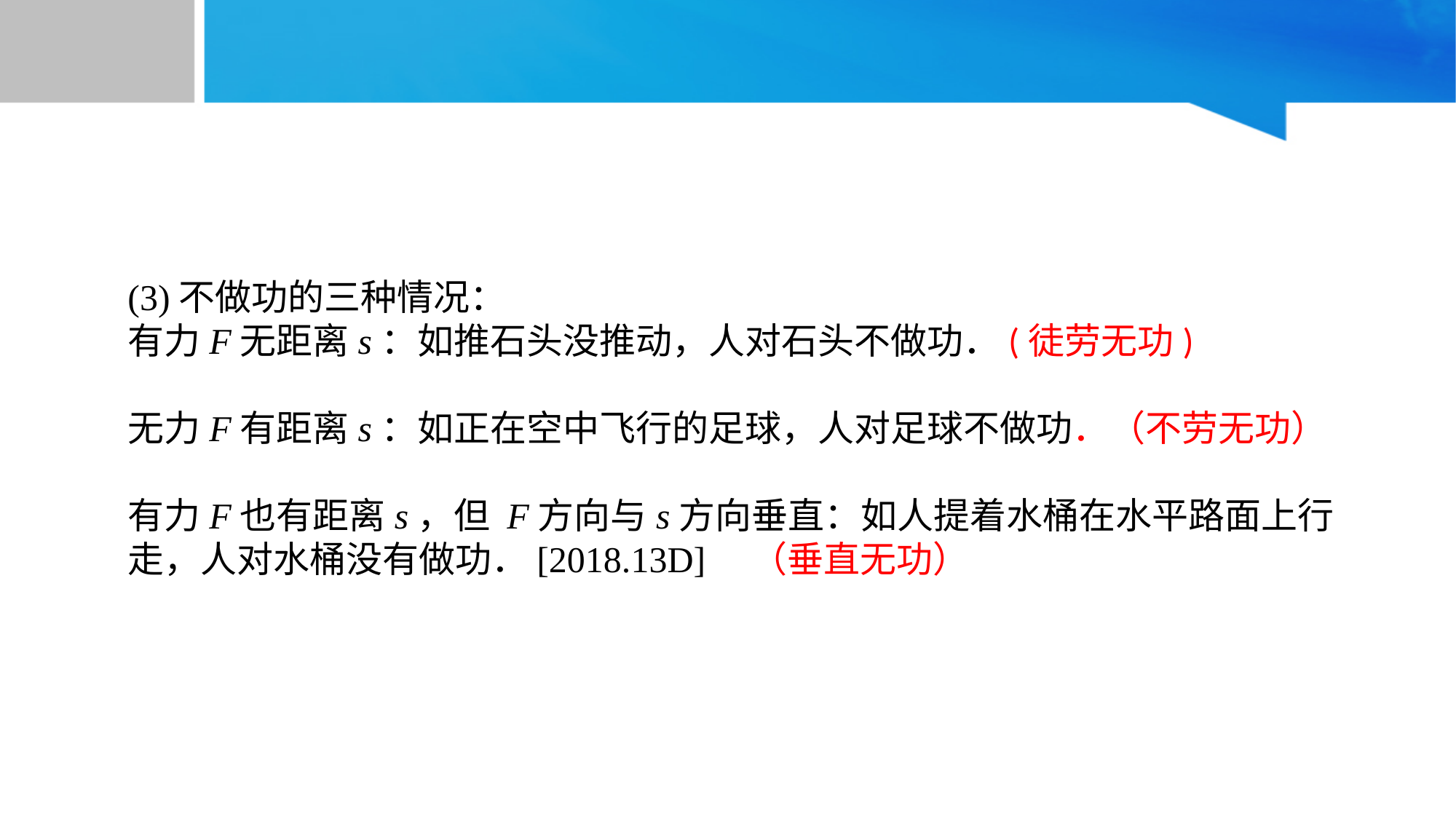

(3)不做功的三种情况：
有力F无距离s：如推石头没推动，人对石头不做功．(徒劳无功)

无力F有距离s：如正在空中飞行的足球，人对足球不做功．（不劳无功）

有力F也有距离s，但 F方向与s方向垂直：如人提着水桶在水平路面上行走，人对水桶没有做功．[2018.13D]    （垂直无功）